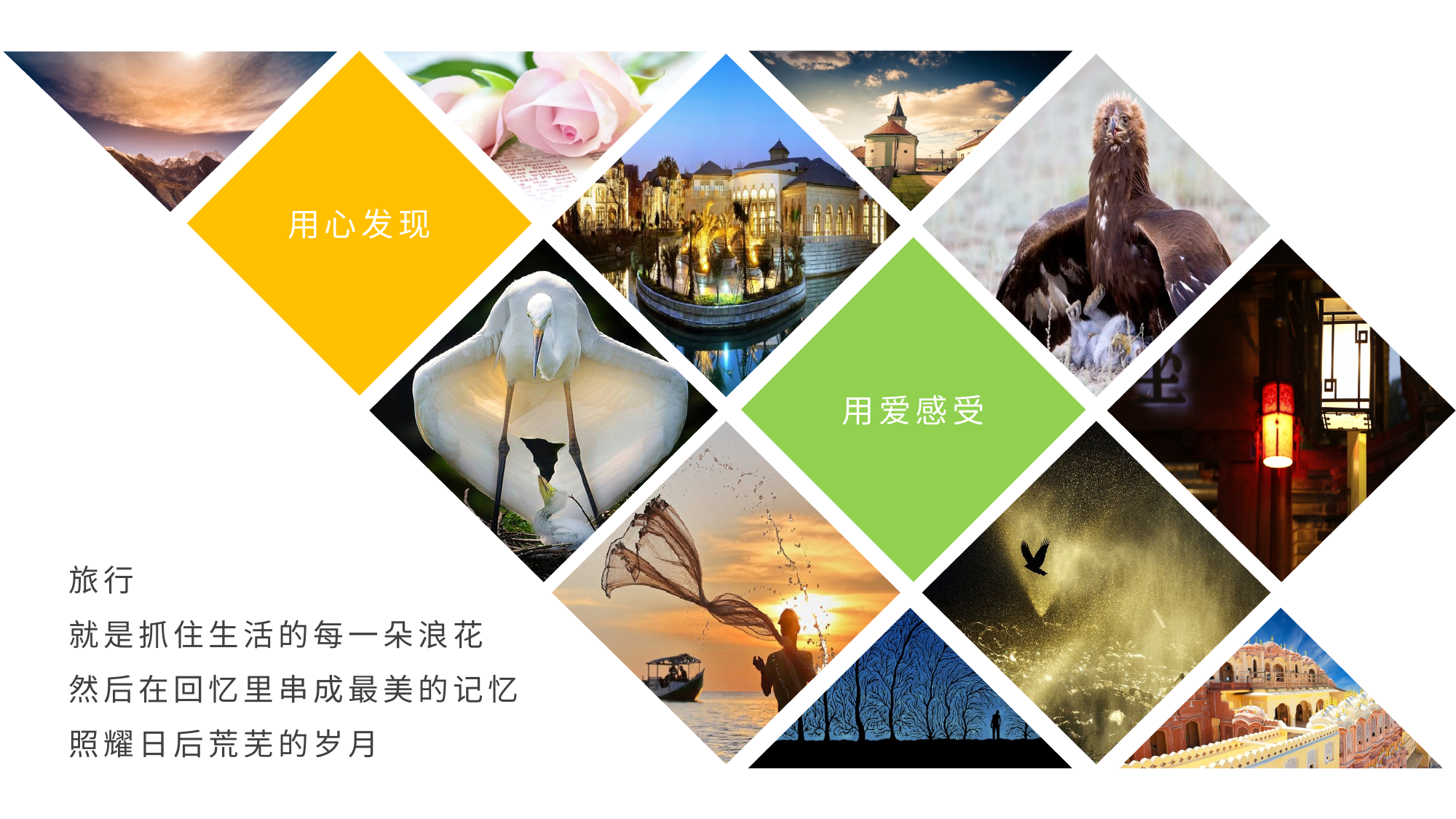

用心发现

用爱感受

旅行
就是抓住生活的每一朵浪花
然后在回忆里串成最美的记忆
照耀日后荒芜的岁月